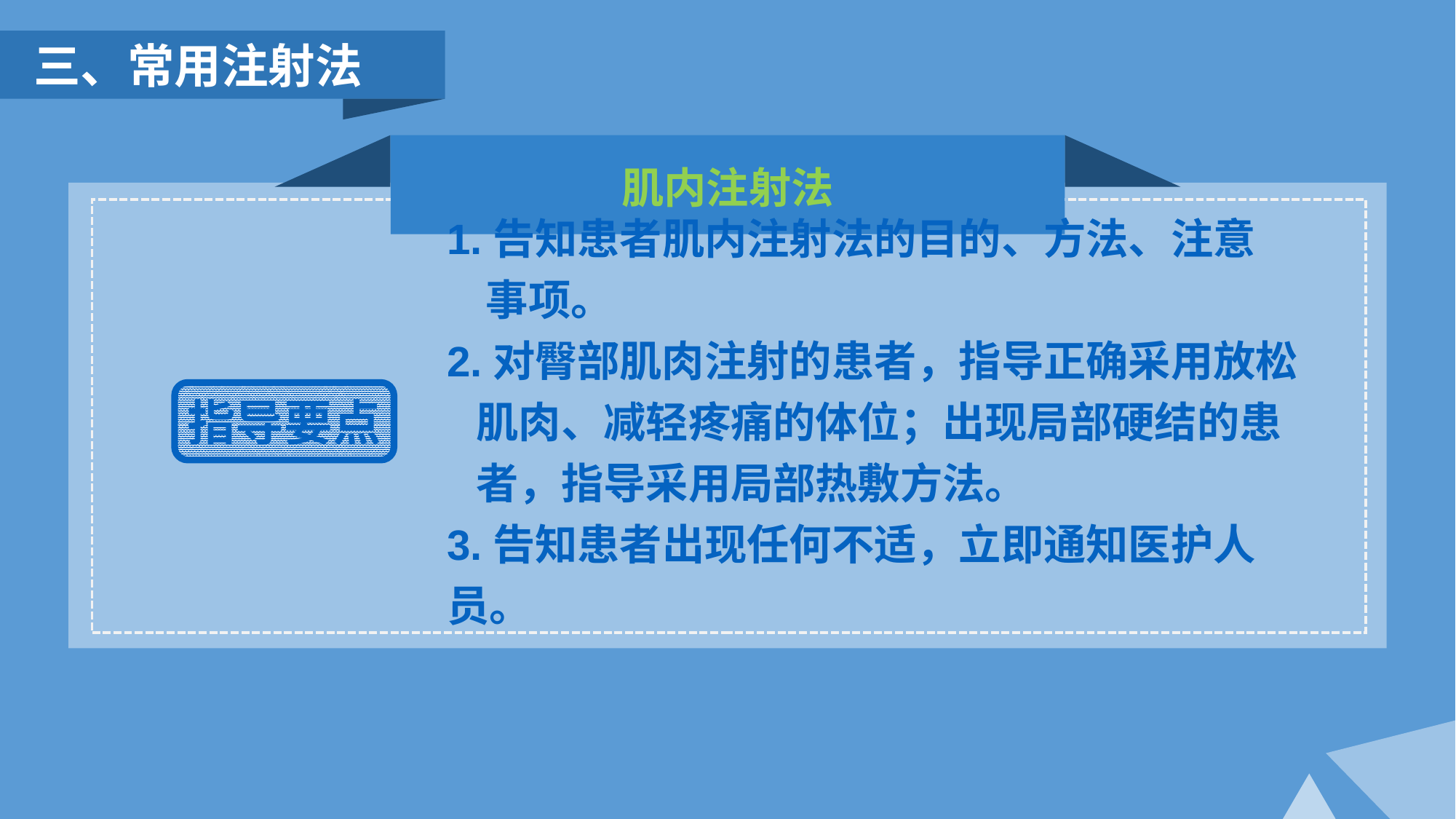

三、常用注射法

肌内注射法

1.告知患者肌内注射法的目的、方法、注意
   事项。
2.对臀部肌肉注射的患者，指导正确采用放松
  肌肉、减轻疼痛的体位；出现局部硬结的患
  者，指导采用局部热敷方法。
3.告知患者出现任何不适，立即通知医护人员。
指导要点